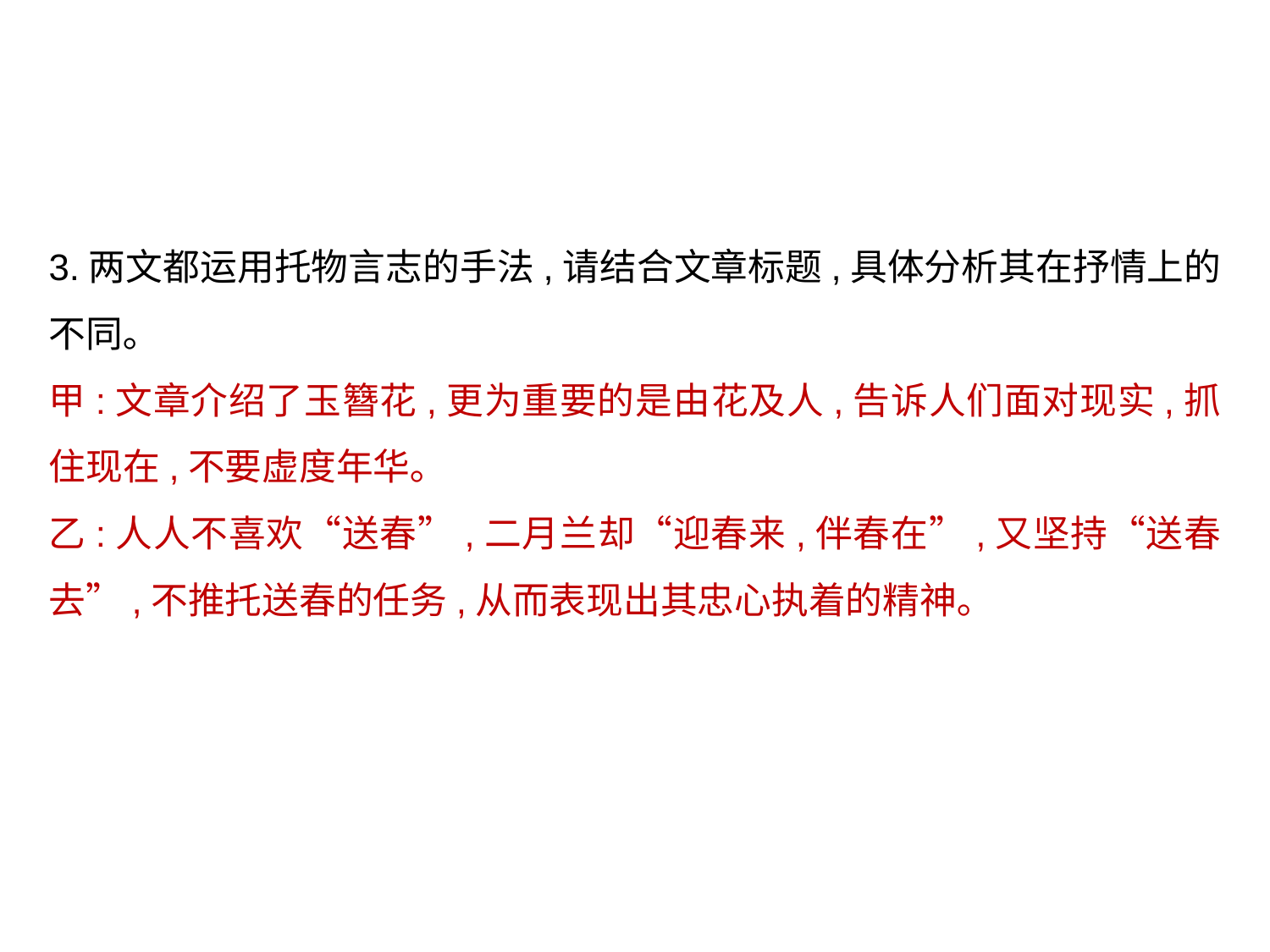

3.两文都运用托物言志的手法,请结合文章标题,具体分析其在抒情上的不同｡
甲:文章介绍了玉簪花,更为重要的是由花及人,告诉人们面对现实,抓住现在,不要虚度年华｡
乙:人人不喜欢“送春”,二月兰却“迎春来,伴春在”,又坚持“送春去”,不推托送春的任务,从而表现出其忠心执着的精神｡